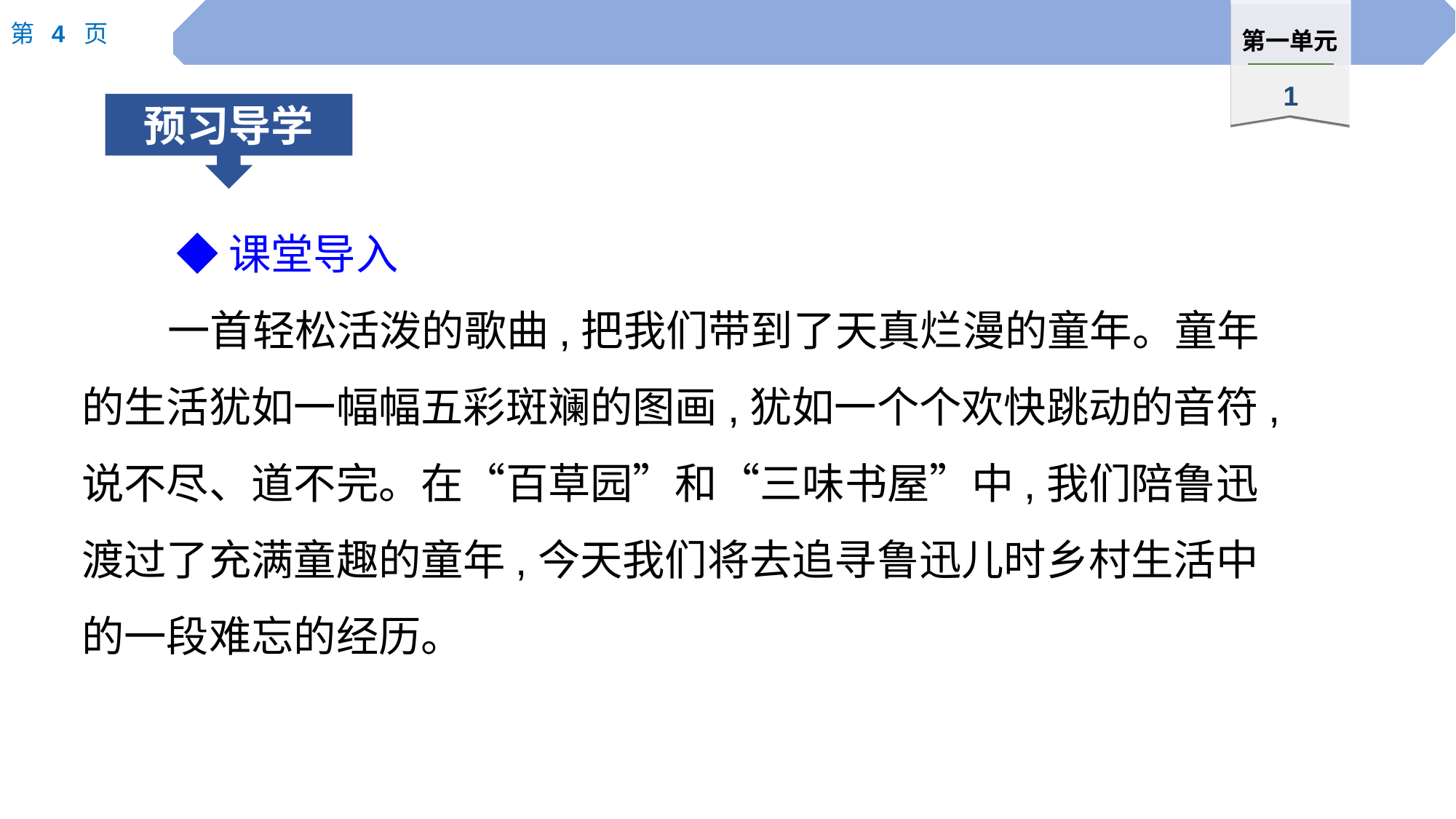

◆课堂导入

一首轻松活泼的歌曲,把我们带到了天真烂漫的童年。童年的生活犹如一幅幅五彩斑斓的图画,犹如一个个欢快跳动的音符,说不尽、道不完。在“百草园”和“三味书屋”中,我们陪鲁迅渡过了充满童趣的童年,今天我们将去追寻鲁迅儿时乡村生活中的一段难忘的经历。